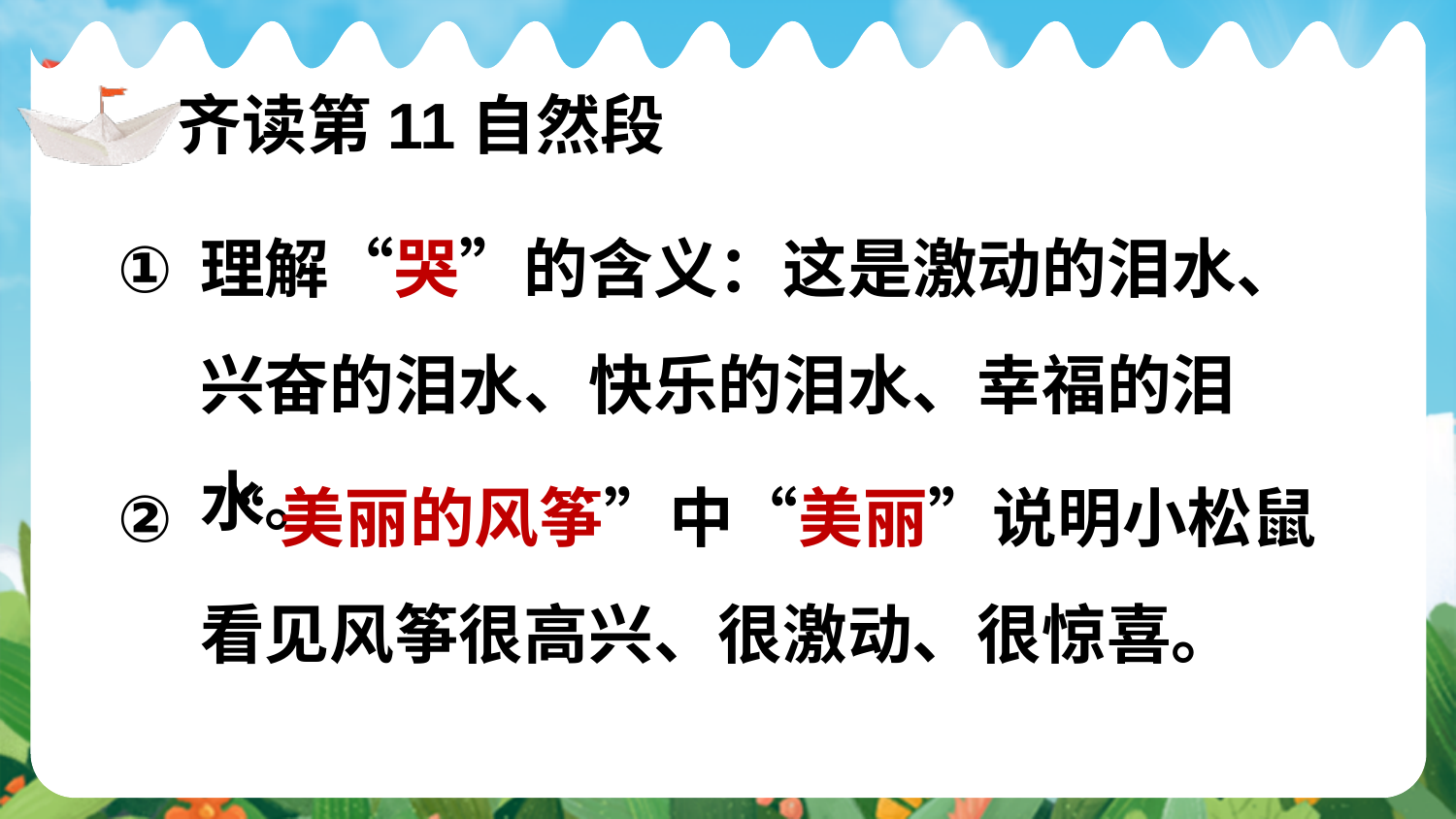

齐读第11自然段
理解“哭”的含义：这是激动的泪水、兴奋的泪水、快乐的泪水、幸福的泪水。
“美丽的风筝”中“美丽”说明小松鼠看见风筝很高兴、很激动、很惊喜。